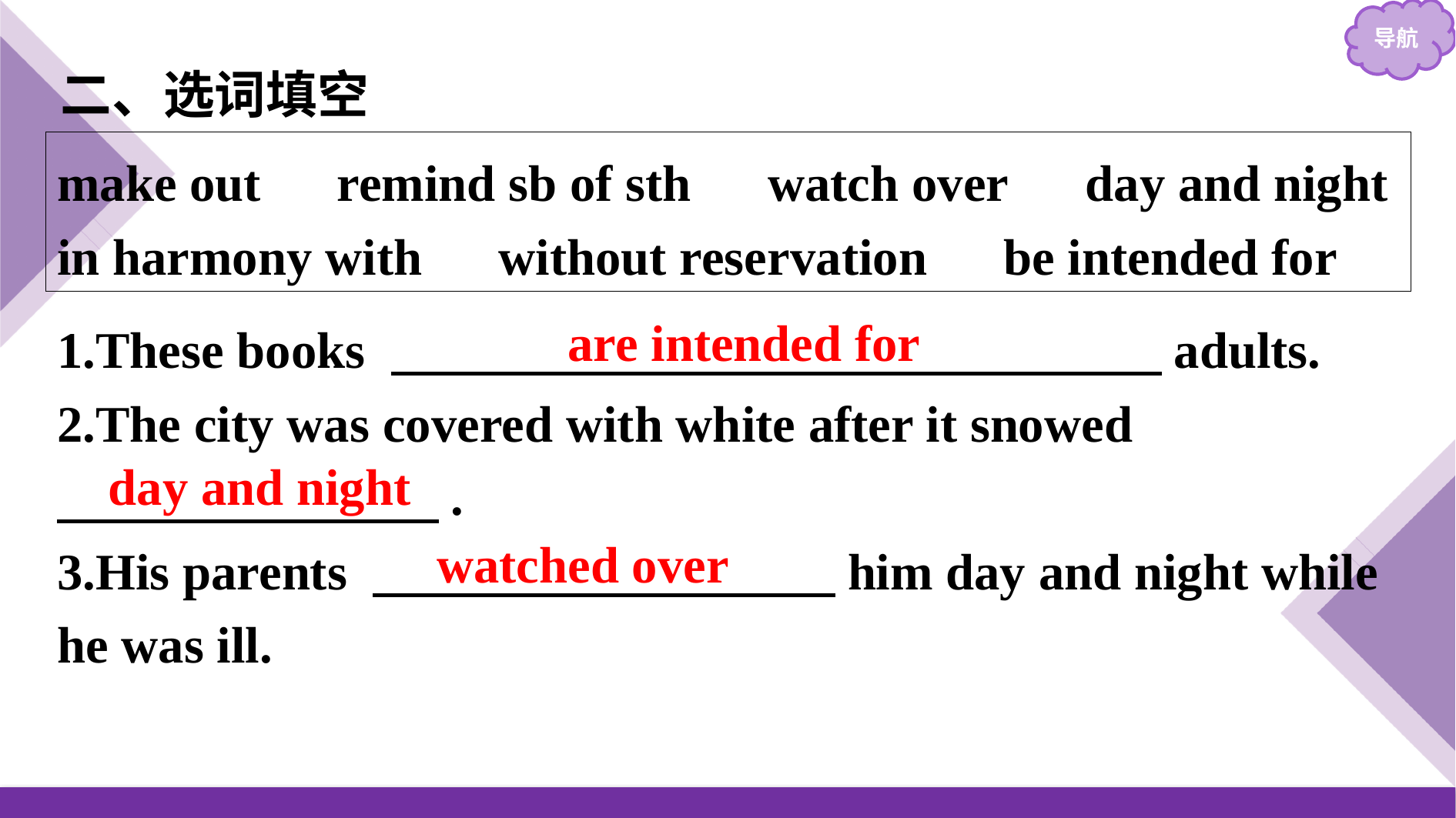

二、选词填空
make out　remind sb of sth　watch over　day and night
in harmony with　without reservation　be intended for
1.These books 　　　　　　　　　　　　　　　adults.
2.The city was covered with white after it snowed
　　　               　.
3.His parents 　　　　　　　　　him day and night while he was ill.
are intended for
day and night
watched over